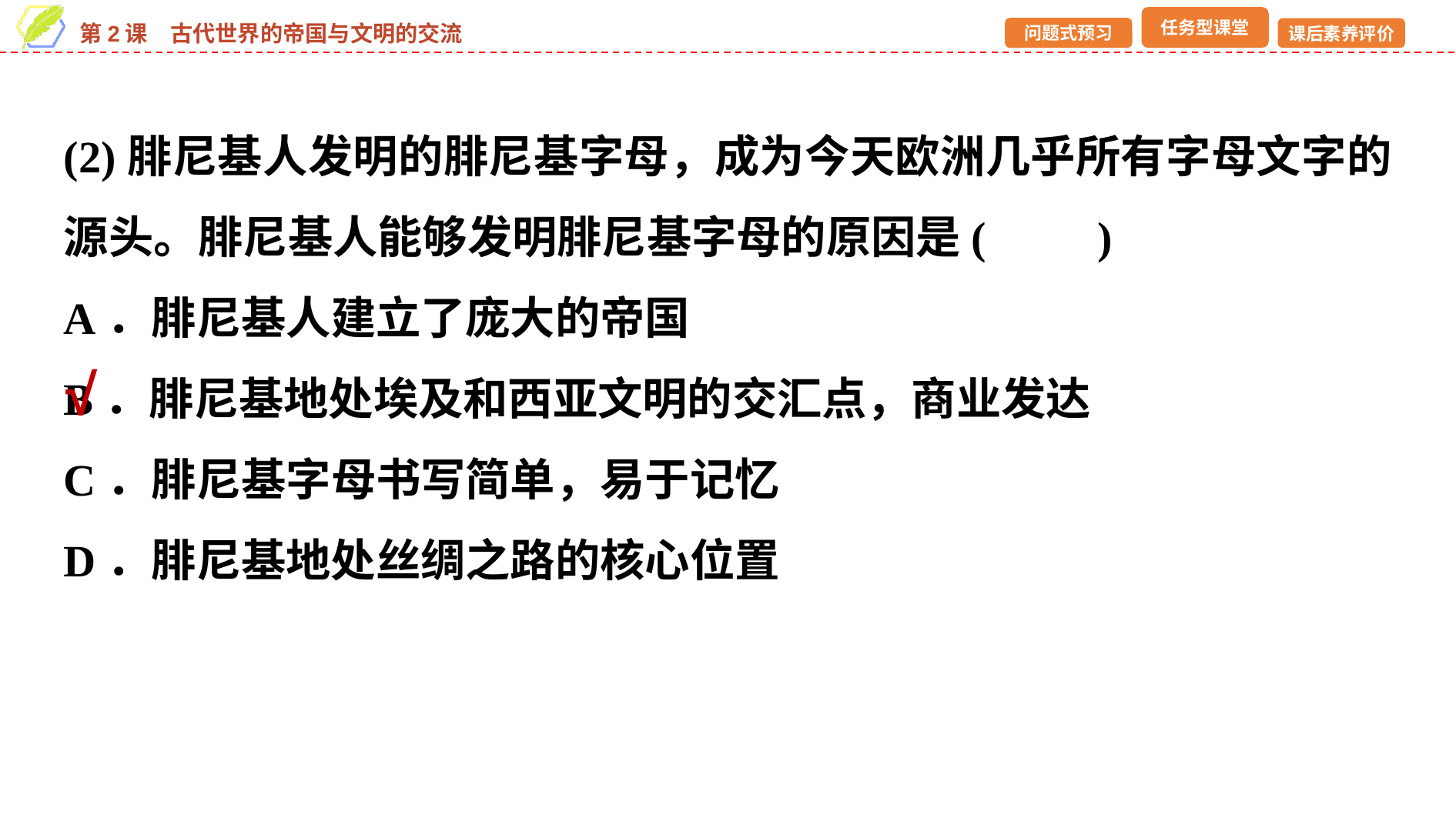

(2)腓尼基人发明的腓尼基字母，成为今天欧洲几乎所有字母文字的源头。腓尼基人能够发明腓尼基字母的原因是(　　)
A．腓尼基人建立了庞大的帝国
B．腓尼基地处埃及和西亚文明的交汇点，商业发达
C．腓尼基字母书写简单，易于记忆
D．腓尼基地处丝绸之路的核心位置
√